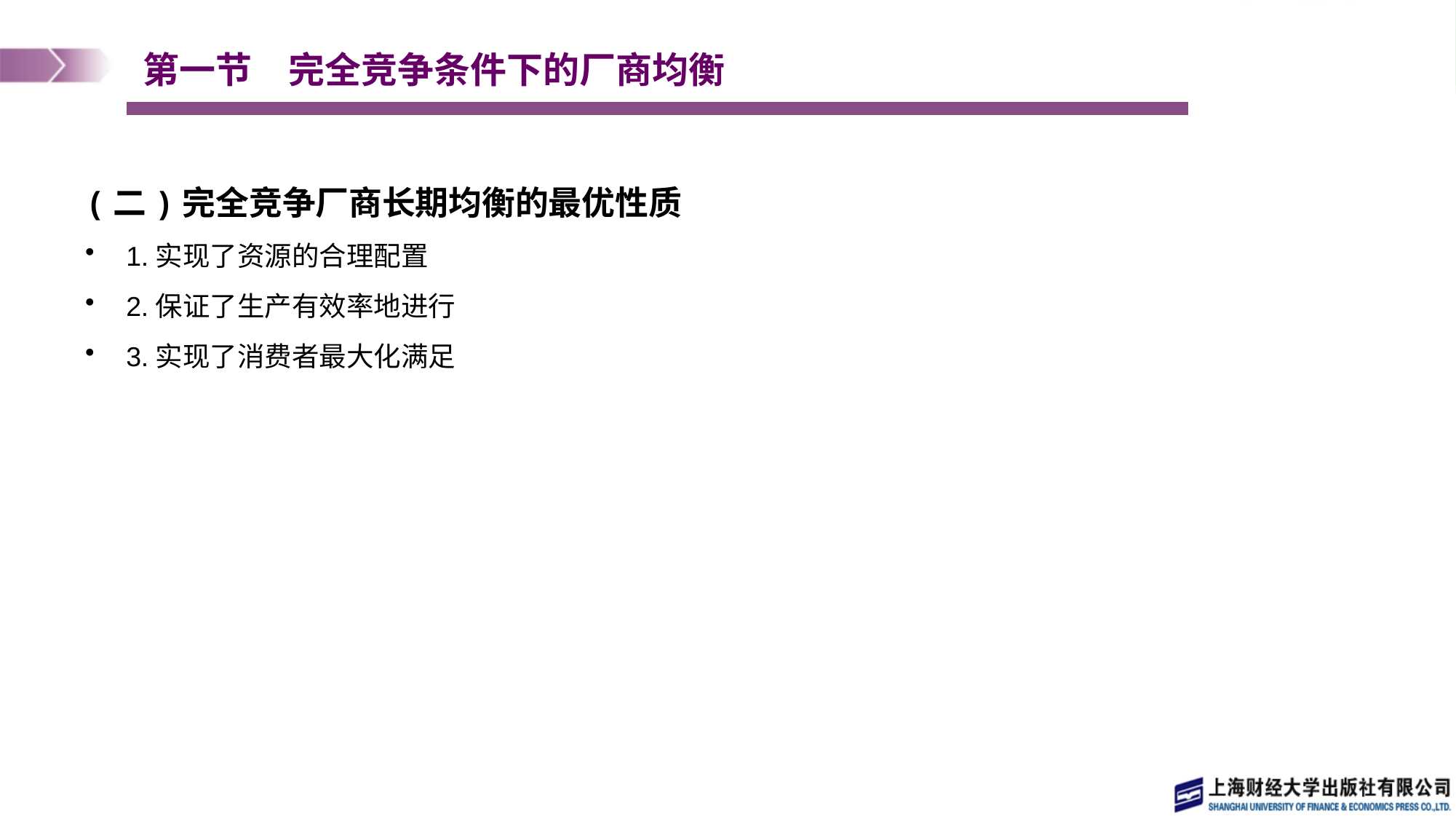

# 第一节　完全竞争条件下的厂商均衡
(二)完全竞争厂商长期均衡的最优性质
1.实现了资源的合理配置
2.保证了生产有效率地进行
3.实现了消费者最大化满足